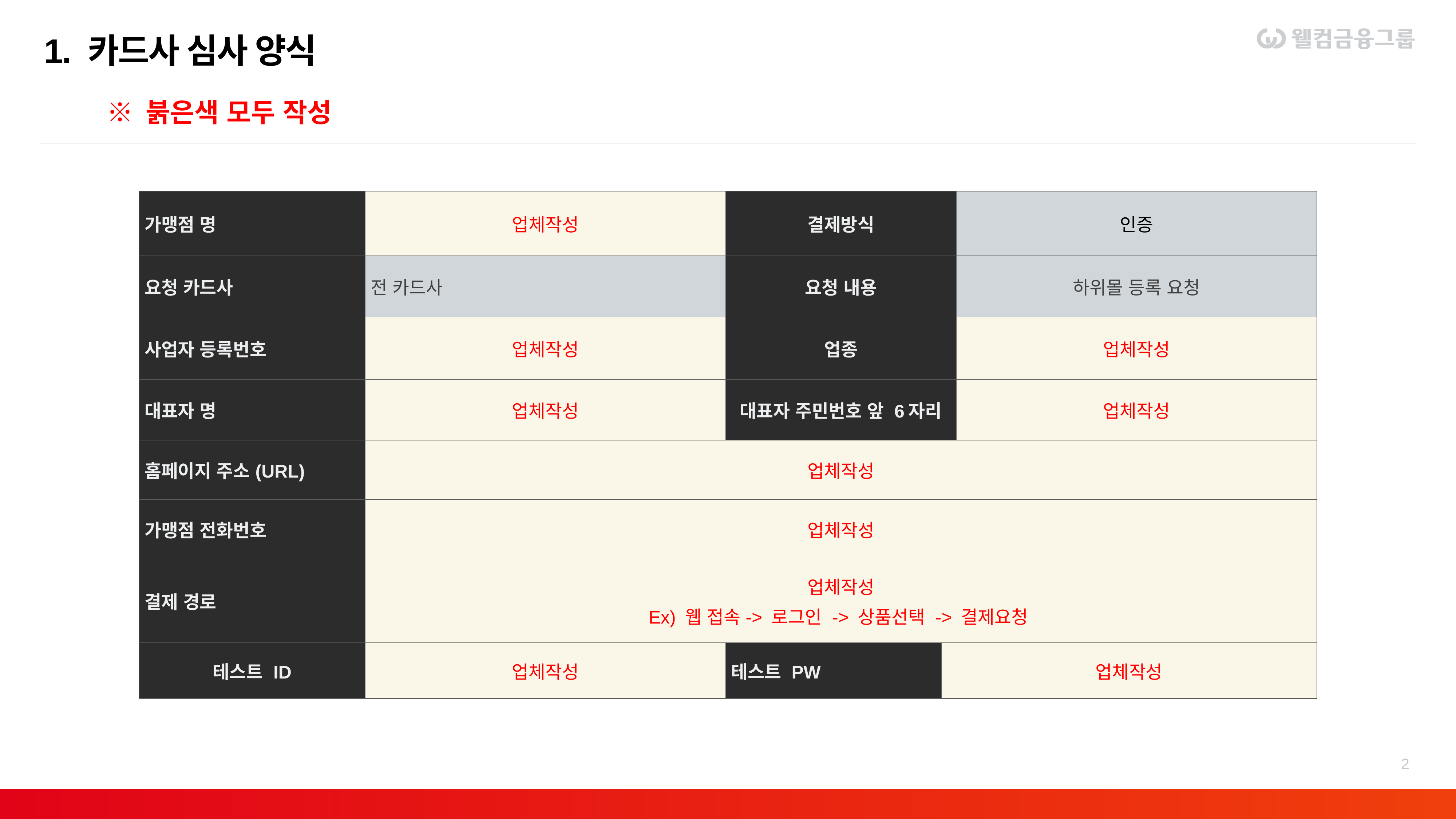

# 1. 카드사 심사 양식
※ 붉은색 모두 작성
| 가맹점 명 | 업체작성 | 결제방식 | 인증/간편결제(카카오, 페이코, 엘페이) | 인증 |
| --- | --- | --- | --- | --- |
| 요청 카드사 | 전 카드사 | 요청 내용 | 하위몰 등록 요청 | 하위몰 등록 요청 |
| 사업자 등록번호 | 업체작성 | 업종 | 업체작성 | 업체작성 |
| 대표자 명 | 업체작성 | 대표자 주민번호 앞 6자리 | 업체작성 | 업체작성 |
| 홈페이지 주소(URL) | 업체작성 |  |  |  |
| 가맹점 전화번호 | 업체작성 |  |  |  |
| 결제 경로 | 업체작성 Ex) 웹 접속-> 로그인 -> 상품선택 -> 결제요청 |  |  |  |
| 테스트 ID | 업체작성 | 테스트 PW | 업체작성 |  |
2